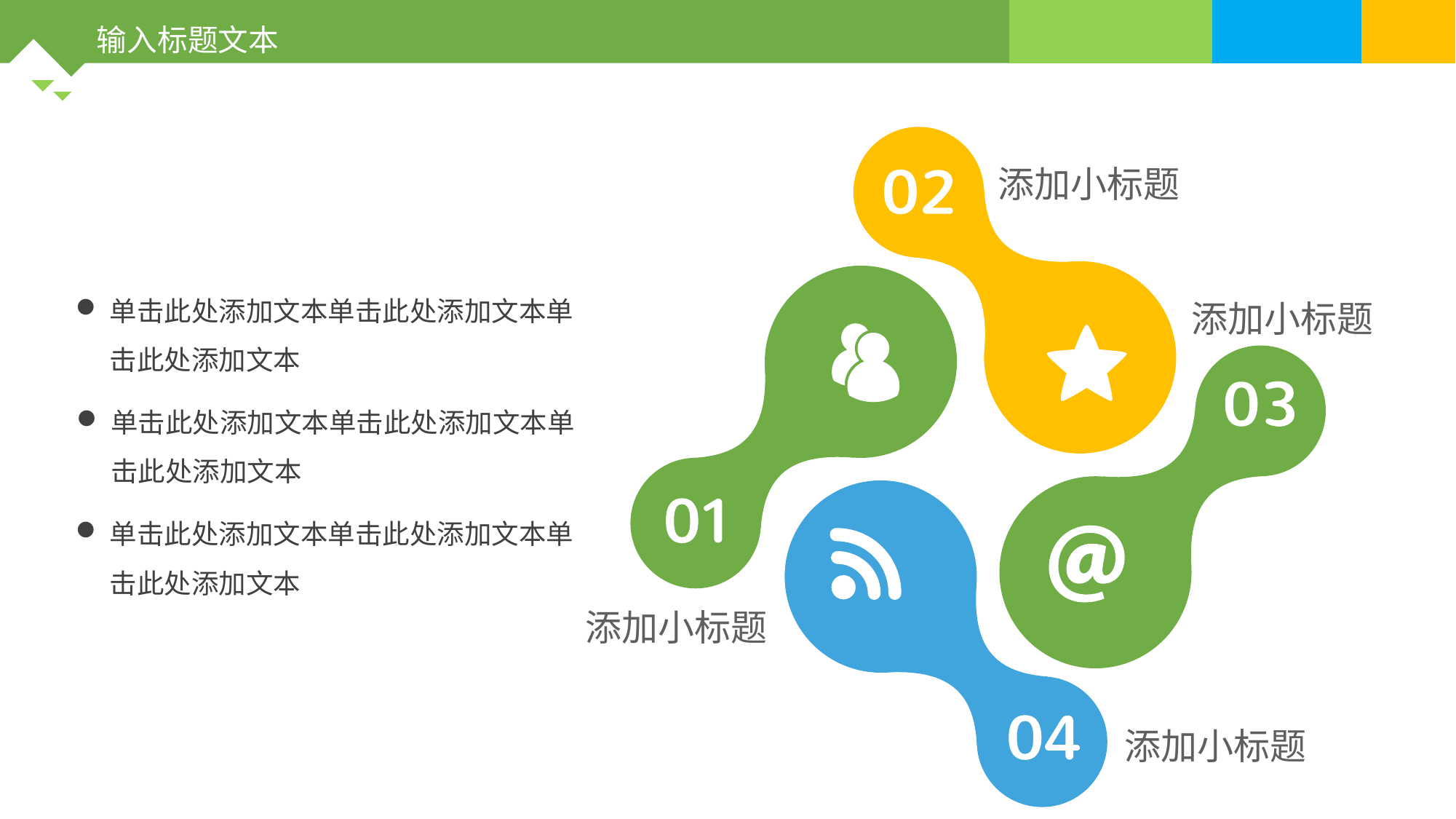

输入标题文本

添加小标题
单击此处添加文本单击此处添加文本单击此处添加文本
添加小标题

单击此处添加文本单击此处添加文本单击此处添加文本
单击此处添加文本单击此处添加文本单击此处添加文本

添加小标题
添加小标题